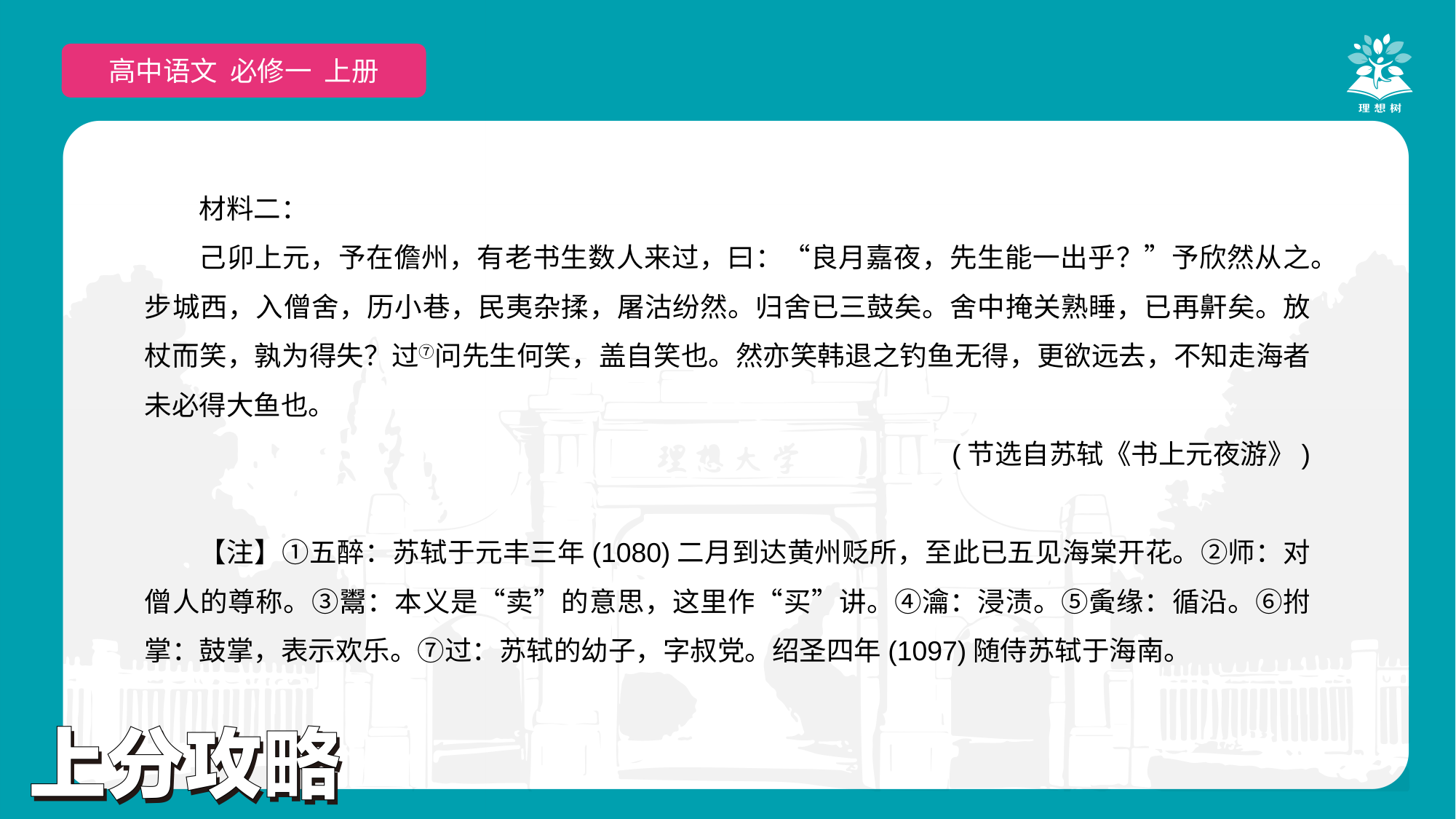

高中语文  必修一  上册
材料二：
己卯上元，予在儋州，有老书生数人来过，曰：“良月嘉夜，先生能一出乎？”予欣然从之。步城西，入僧舍，历小巷，民夷杂揉，屠沽纷然。归舍已三鼓矣。舍中掩关熟睡，已再鼾矣。放杖而笑，孰为得失？过⑦问先生何笑，盖自笑也。然亦笑韩退之钓鱼无得，更欲远去，不知走海者未必得大鱼也。
(节选自苏轼《书上元夜游》)

【注】①五醉：苏轼于元丰三年(1080)二月到达黄州贬所，至此已五见海棠开花。②师：对僧人的尊称。③鬻：本义是“卖”的意思，这里作“买”讲。④瀹：浸渍。⑤夤缘：循沿。⑥拊掌：鼓掌，表示欢乐。⑦过：苏轼的幼子，字叔党。绍圣四年(1097)随侍苏轼于海南。